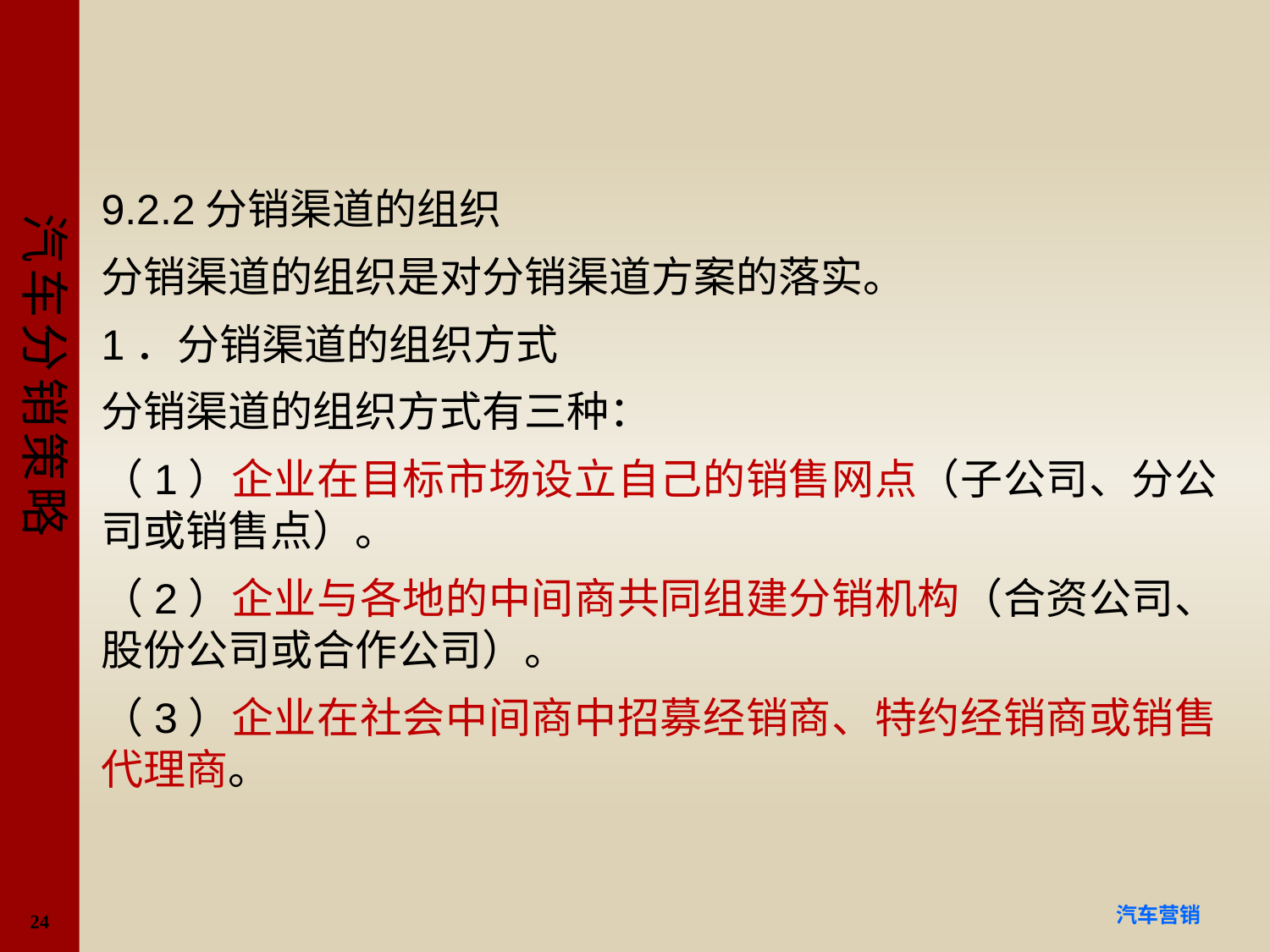

#
9.2.2分销渠道的组织
分销渠道的组织是对分销渠道方案的落实。
1．分销渠道的组织方式
分销渠道的组织方式有三种：
（1）企业在目标市场设立自己的销售网点（子公司、分公司或销售点）。
（2）企业与各地的中间商共同组建分销机构（合资公司、股份公司或合作公司）。
（3）企业在社会中间商中招募经销商、特约经销商或销售代理商。
24